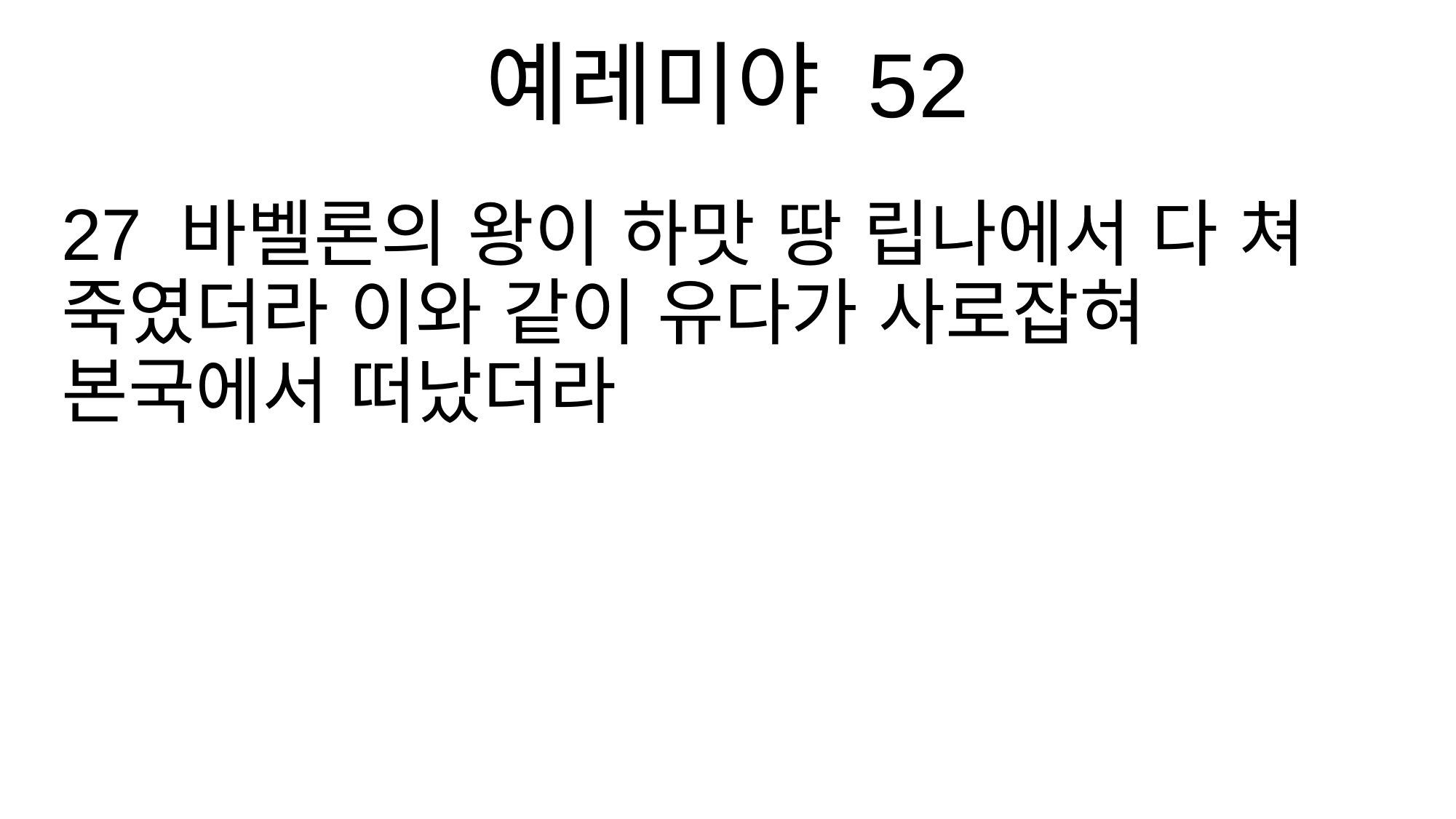

예레미야 52
27 바벨론의 왕이 하맛 땅 립나에서 다 쳐 죽였더라 이와 같이 유다가 사로잡혀 본국에서 떠났더라